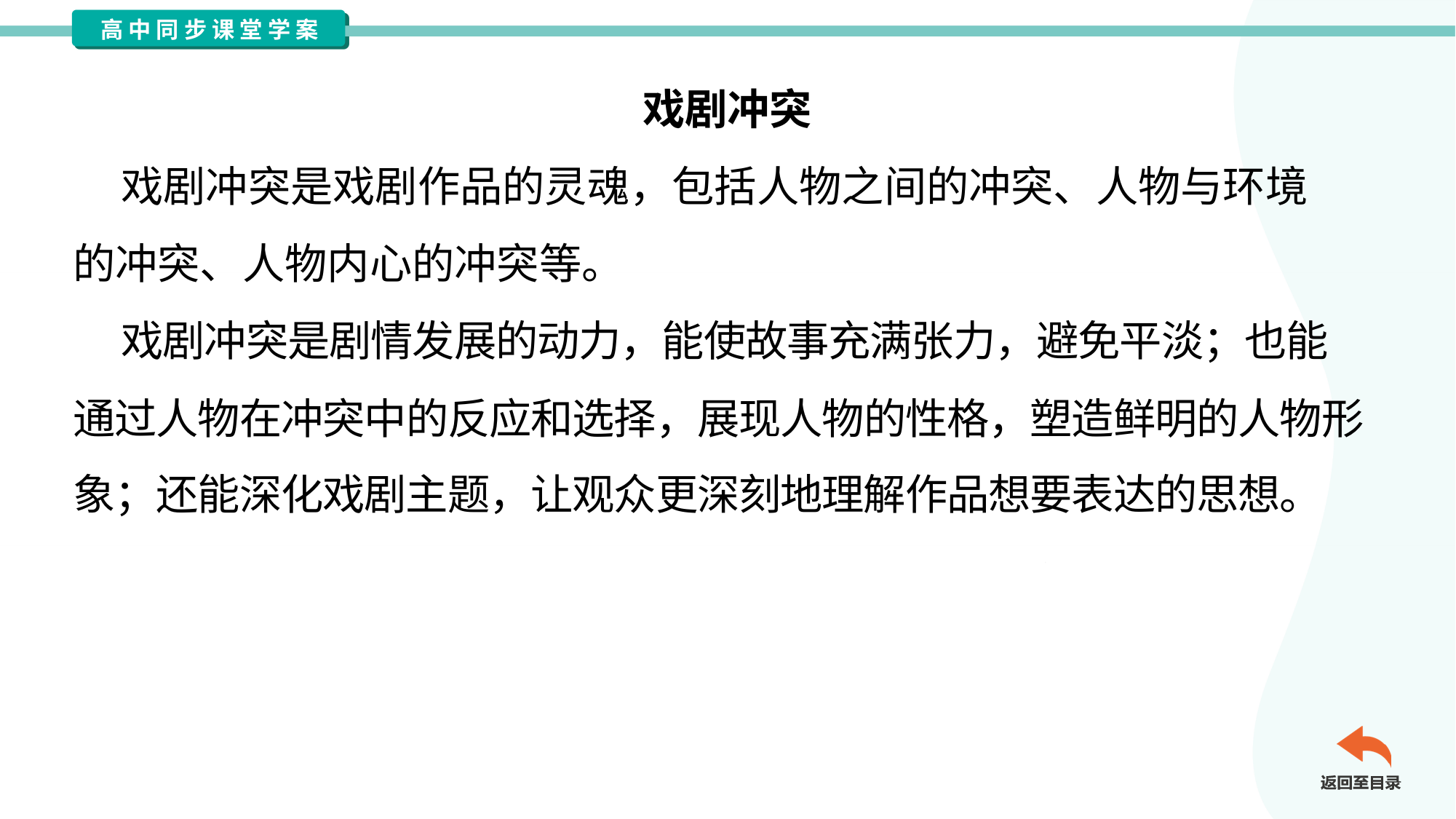

戏剧冲突
    戏剧冲突是戏剧作品的灵魂，包括人物之间的冲突、人物与环境
的冲突、人物内心的冲突等。
    戏剧冲突是剧情发展的动力，能使故事充满张力，避免平淡；也能
通过人物在冲突中的反应和选择，展现人物的性格，塑造鲜明的人物形
象；还能深化戏剧主题，让观众更深刻地理解作品想要表达的思想。